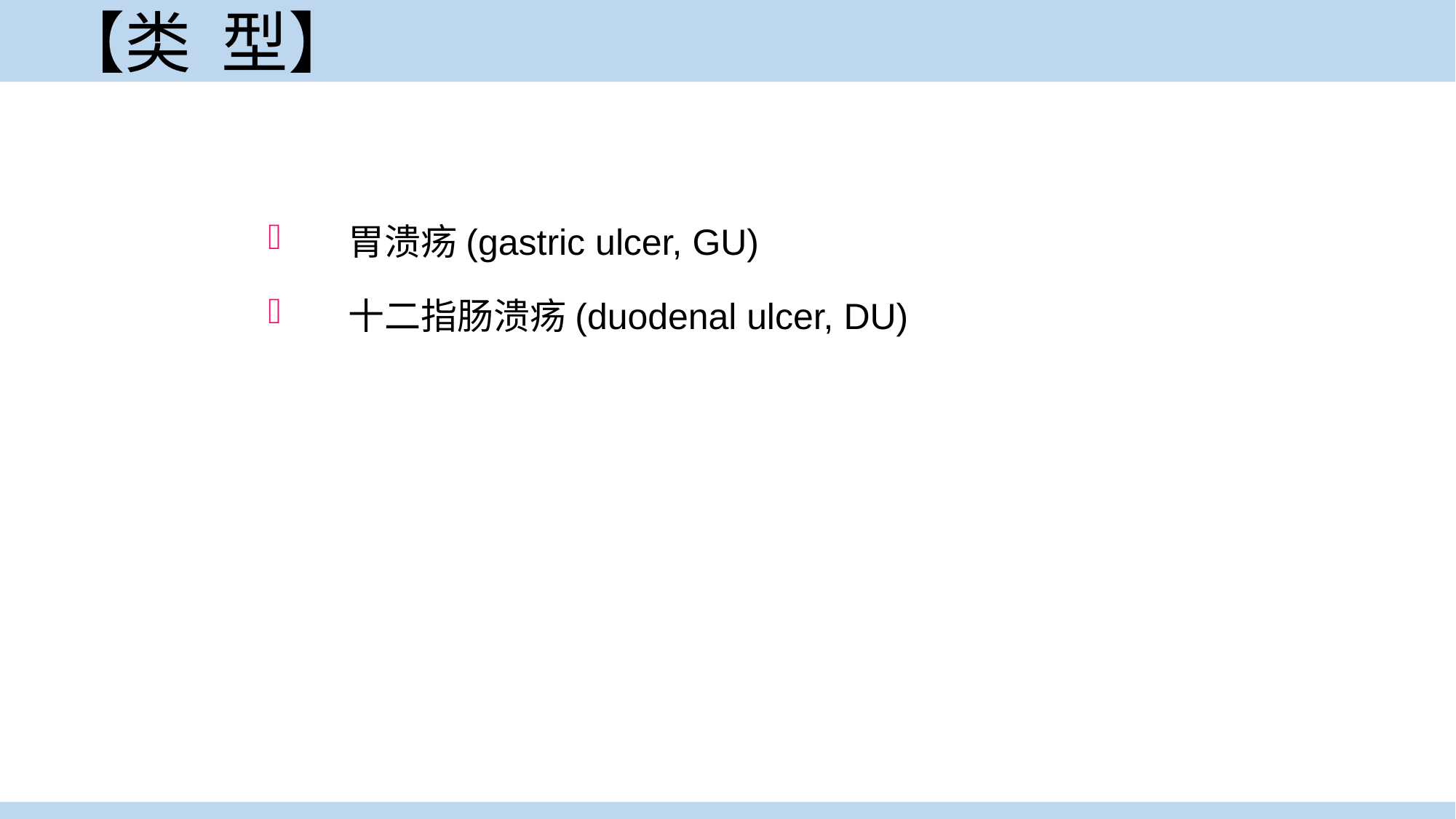

# 【类  型】
案例导入

    胃溃疡(gastric ulcer, GU)
    十二指肠溃疡(duodenal ulcer, DU)